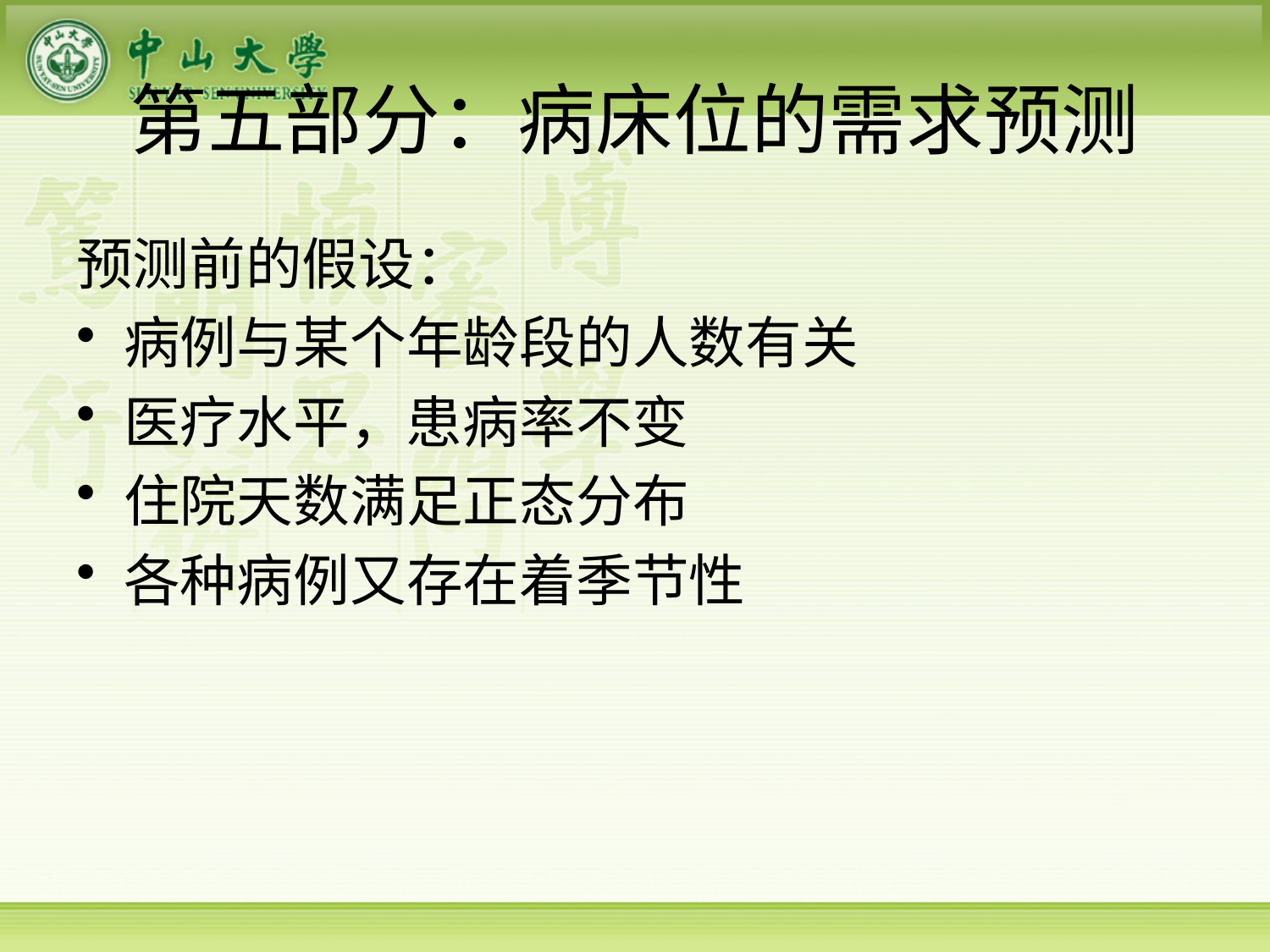

# 第五部分：病床位的需求预测
预测前的假设：
病例与某个年龄段的人数有关
医疗水平，患病率不变
住院天数满足正态分布
各种病例又存在着季节性